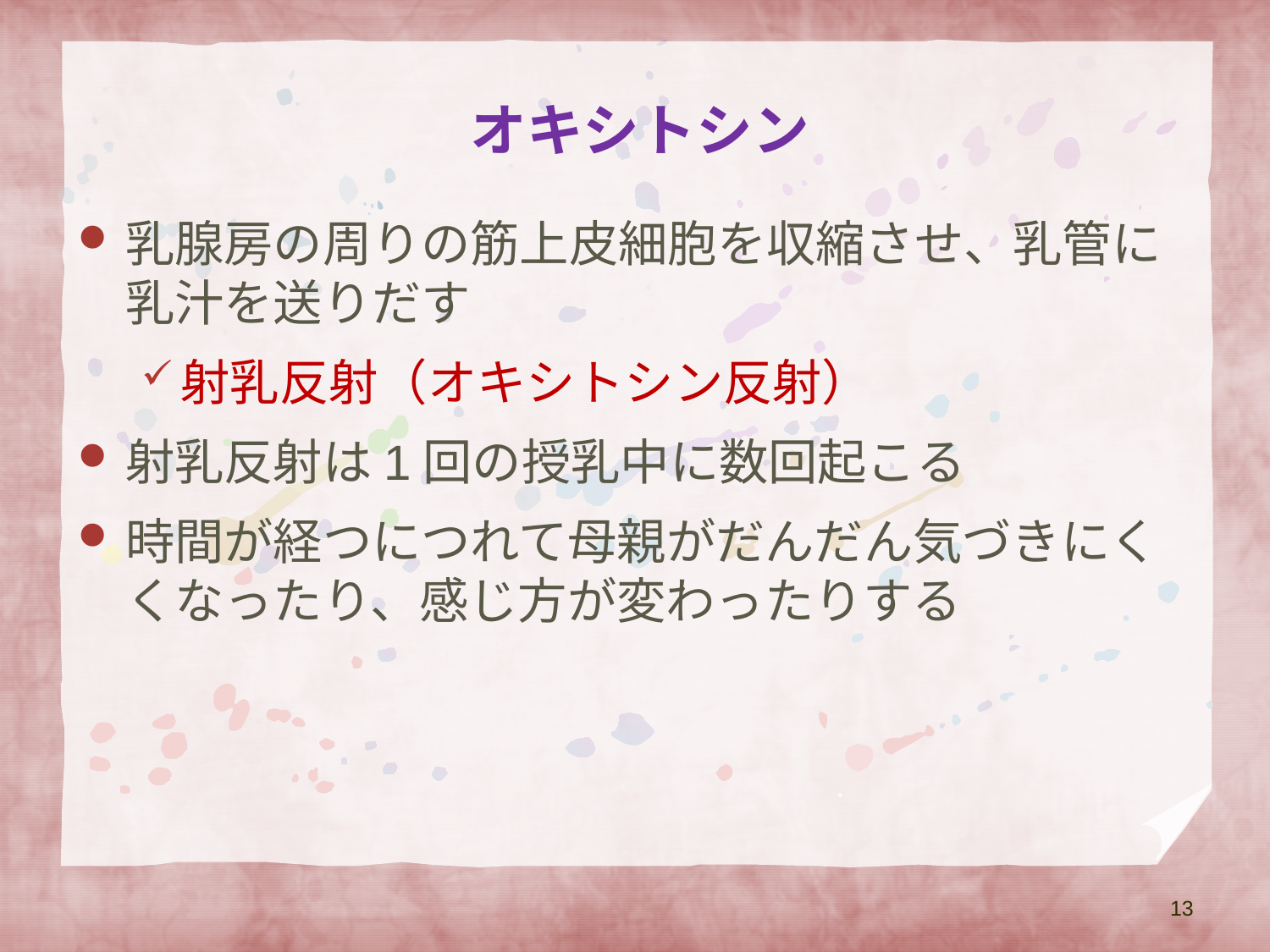

# オキシトシン
乳腺房の周りの筋上皮細胞を収縮させ、乳管に乳汁を送りだす
射乳反射（オキシトシン反射）
射乳反射は1回の授乳中に数回起こる
時間が経つにつれて母親がだんだん気づきにくくなったり、感じ方が変わったりする
13